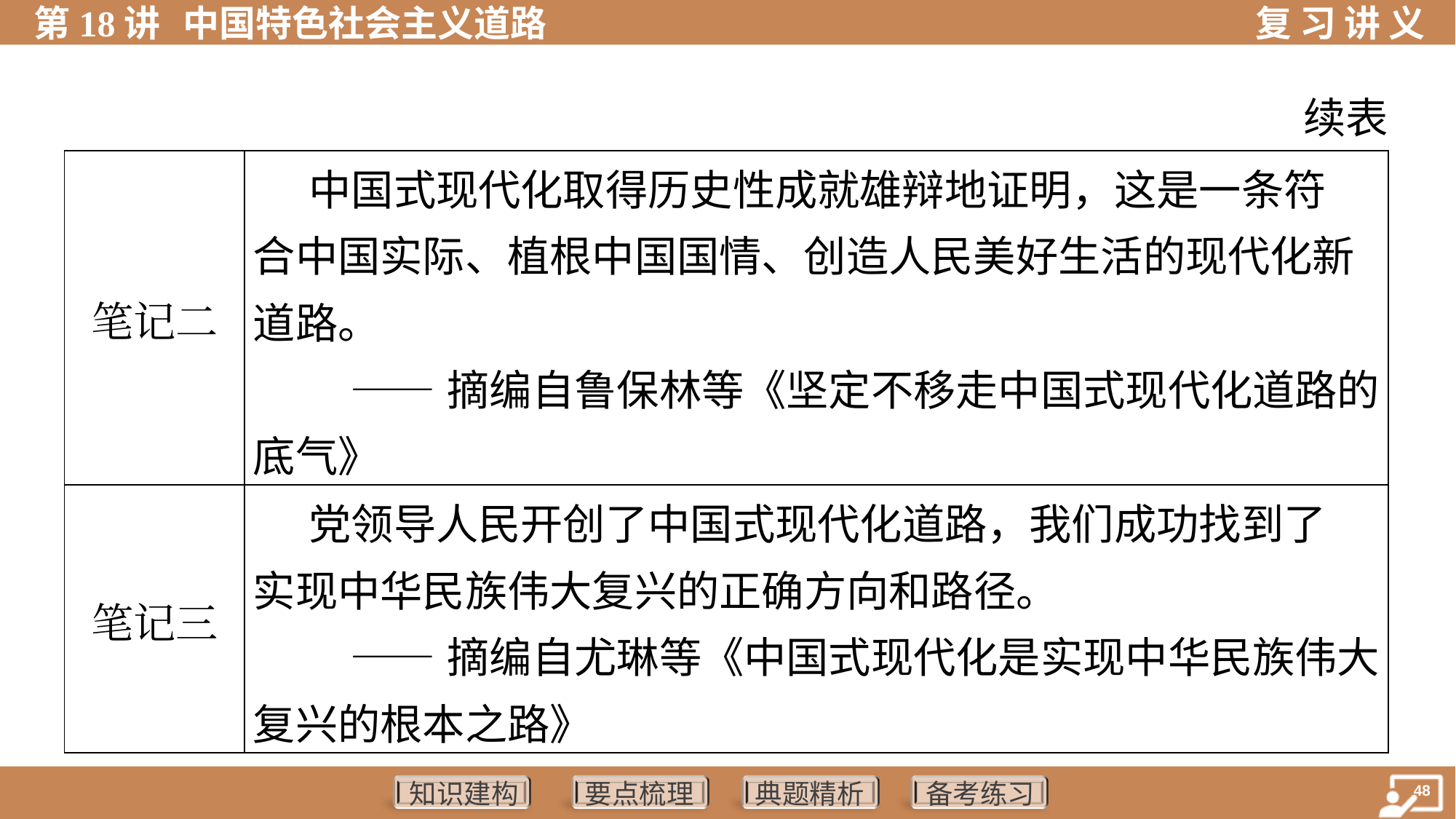

续表
| 笔记二 | 中国式现代化取得历史性成就雄辩地证明，这是一条符 合中国实际、植根中国国情、创造人民美好生活的现代化新 道路。 ——摘编自鲁保林等《坚定不移走中国式现代化道路的 底气》 |
| --- | --- |
| 笔记三 | 党领导人民开创了中国式现代化道路，我们成功找到了 实现中华民族伟大复兴的正确方向和路径。 ——摘编自尤琳等《中国式现代化是实现中华民族伟大 复兴的根本之路》 |